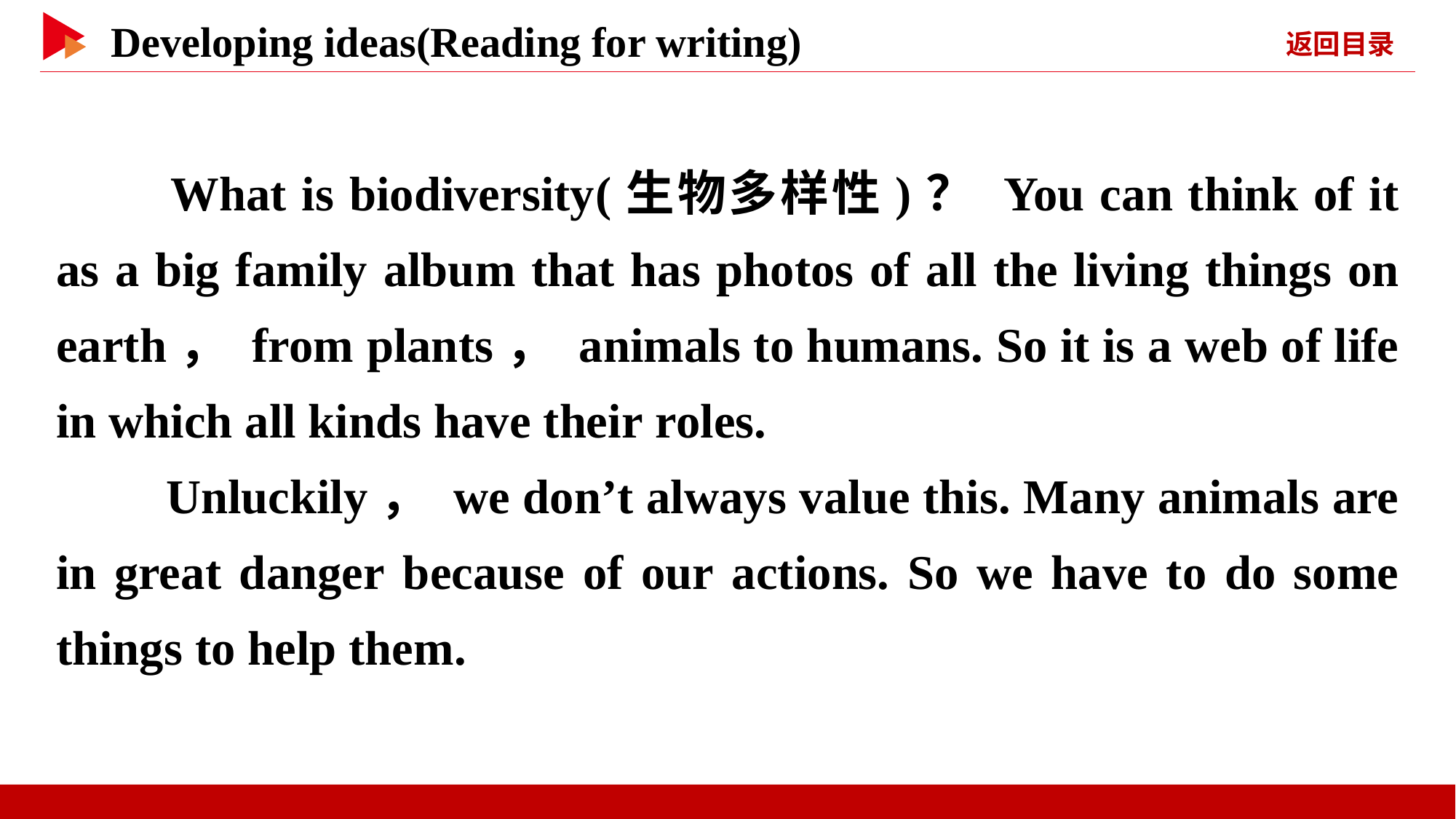

What is biodiversity(生物多样性)？ You can think of it as a big family album that has photos of all the living things on earth， from plants， animals to humans. So it is a web of life in which all kinds have their roles.
　　Unluckily， we don’t always value this. Many animals are in great danger because of our actions. So we have to do some things to help them.